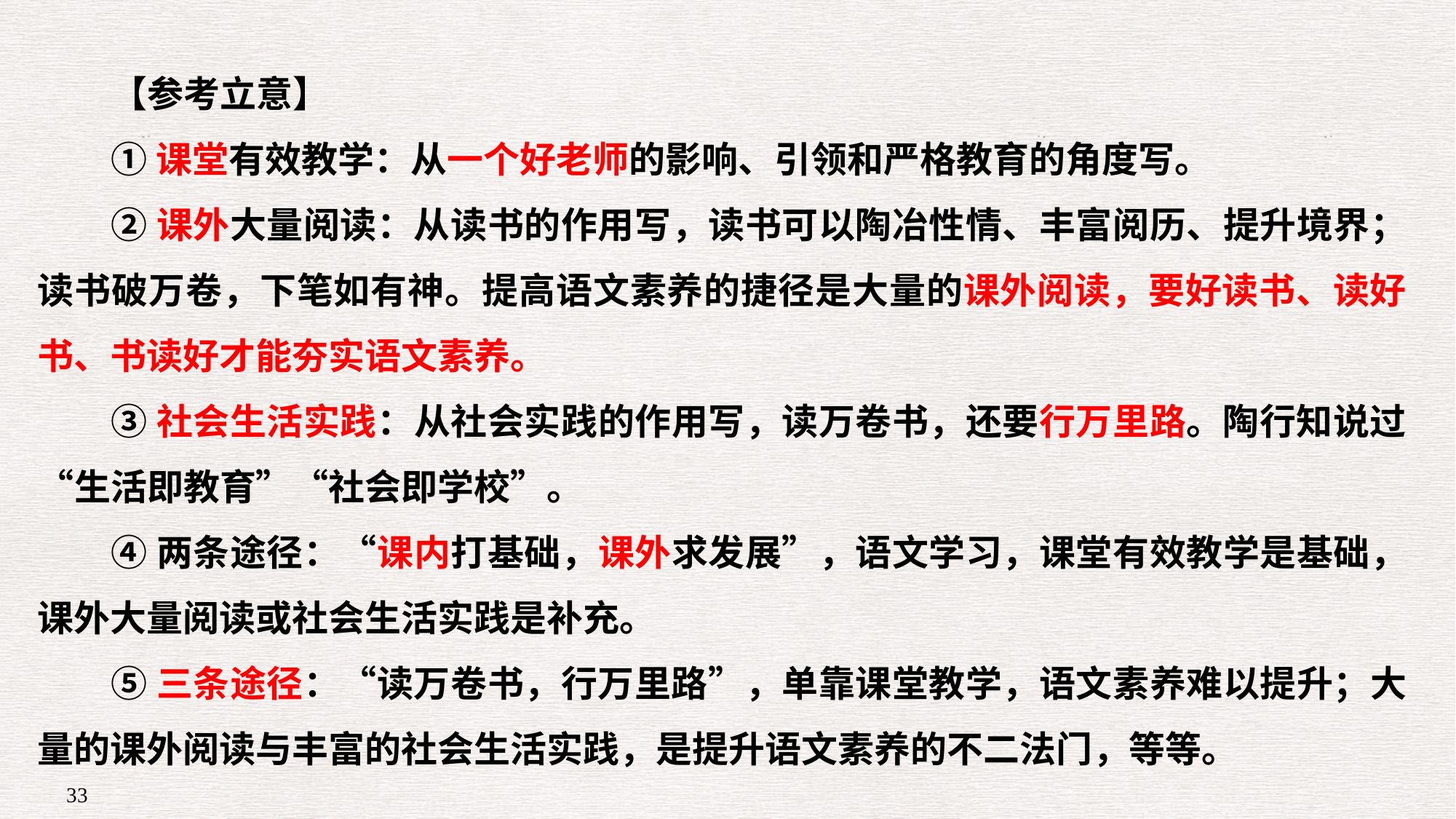

【参考立意】
①课堂有效教学：从一个好老师的影响、引领和严格教育的角度写。
②课外大量阅读：从读书的作用写，读书可以陶冶性情、丰富阅历、提升境界；读书破万卷，下笔如有神。提高语文素养的捷径是大量的课外阅读，要好读书、读好书、书读好才能夯实语文素养。
③社会生活实践：从社会实践的作用写，读万卷书，还要行万里路。陶行知说过“生活即教育”“社会即学校”。
④两条途径：“课内打基础，课外求发展”，语文学习，课堂有效教学是基础，课外大量阅读或社会生活实践是补充。
⑤三条途径：“读万卷书，行万里路”，单靠课堂教学，语文素养难以提升；大量的课外阅读与丰富的社会生活实践，是提升语文素养的不二法门，等等。